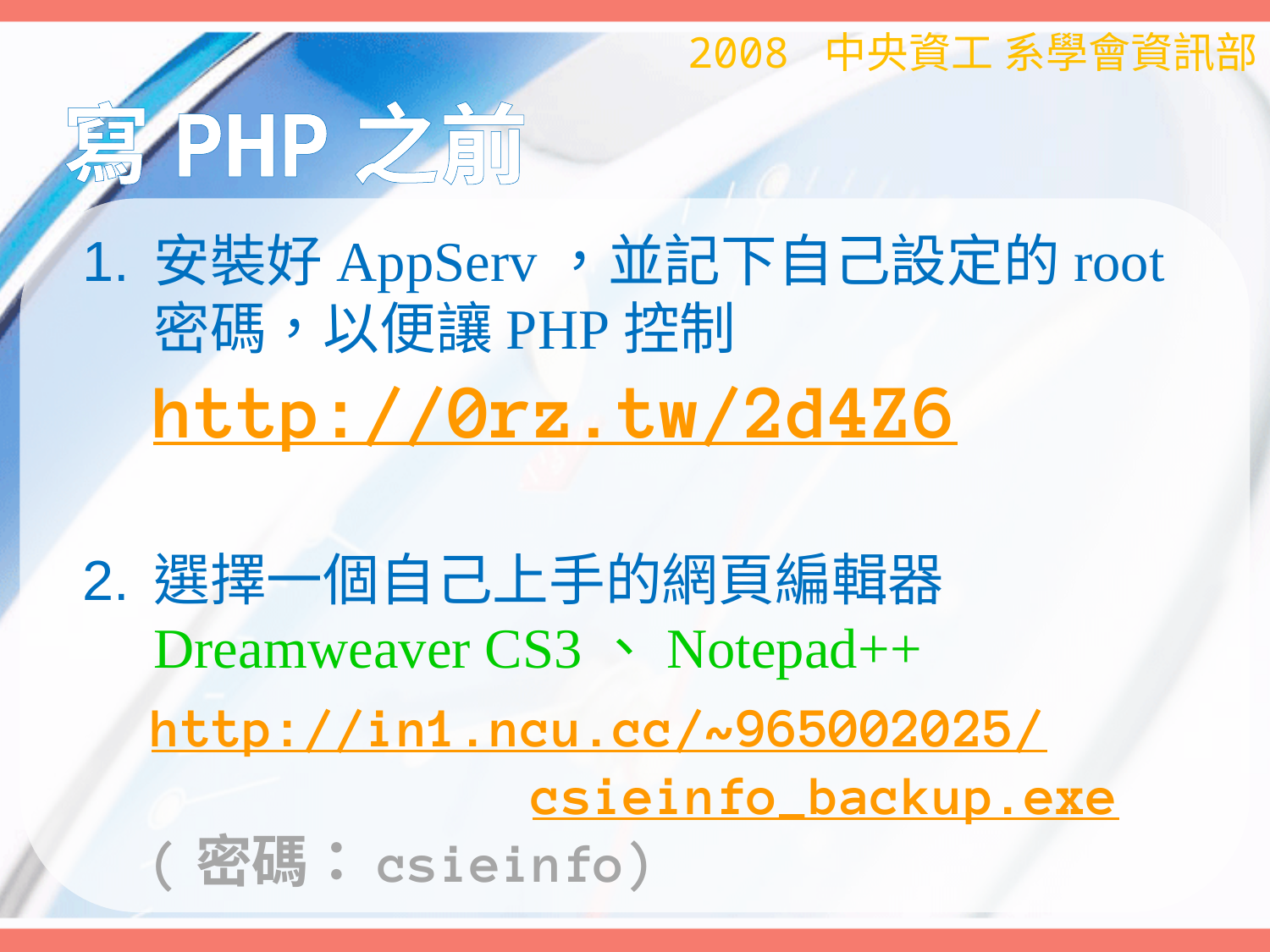

2008 中央資工 系學會資訊部
# 寫PHP之前

安裝好AppServ，並記下自己設定的root密碼，以便讓PHP控制
http://0rz.tw/2d4Z6

選擇一個自己上手的網頁編輯器
Dreamweaver CS3、Notepad++

http://in1.ncu.cc/~965002025/
			csieinfo_backup.exe
(密碼：csieinfo)